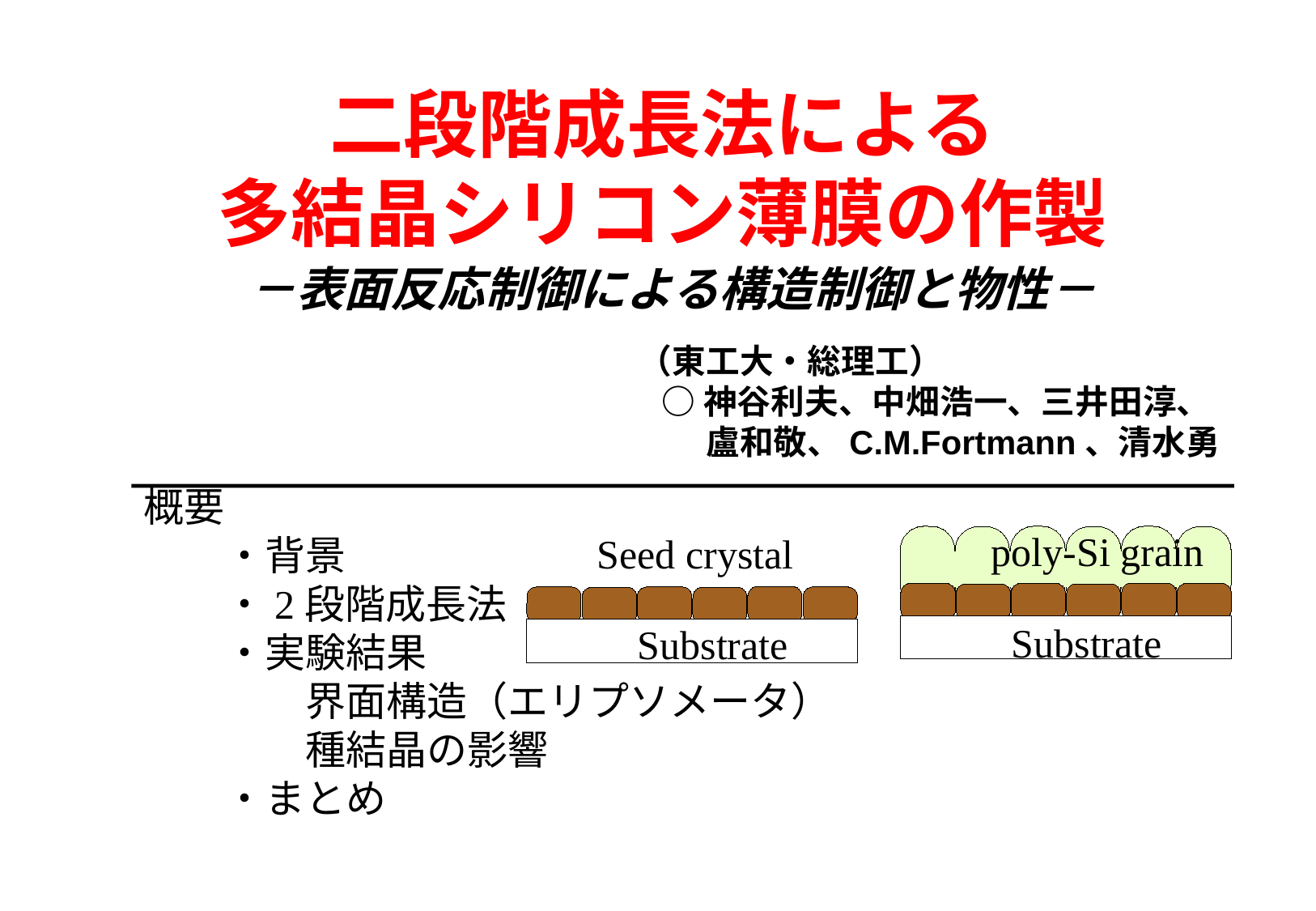

# 二段階成長法による 多結晶シリコン薄膜の作製
－表面反応制御による構造制御と物性－
（東工大・総理工）
   ○神谷利夫、中畑浩一、三井田淳、
　　盧和敬、C.M.Fortmann、清水勇
概要
　　・背景
　　・2段階成長法
　　・実験結果
　　　　界面構造（エリプソメータ）
　　　　種結晶の影響
　　・まとめ

poly-Si grain

Seed crystal

Substrate
Substrate